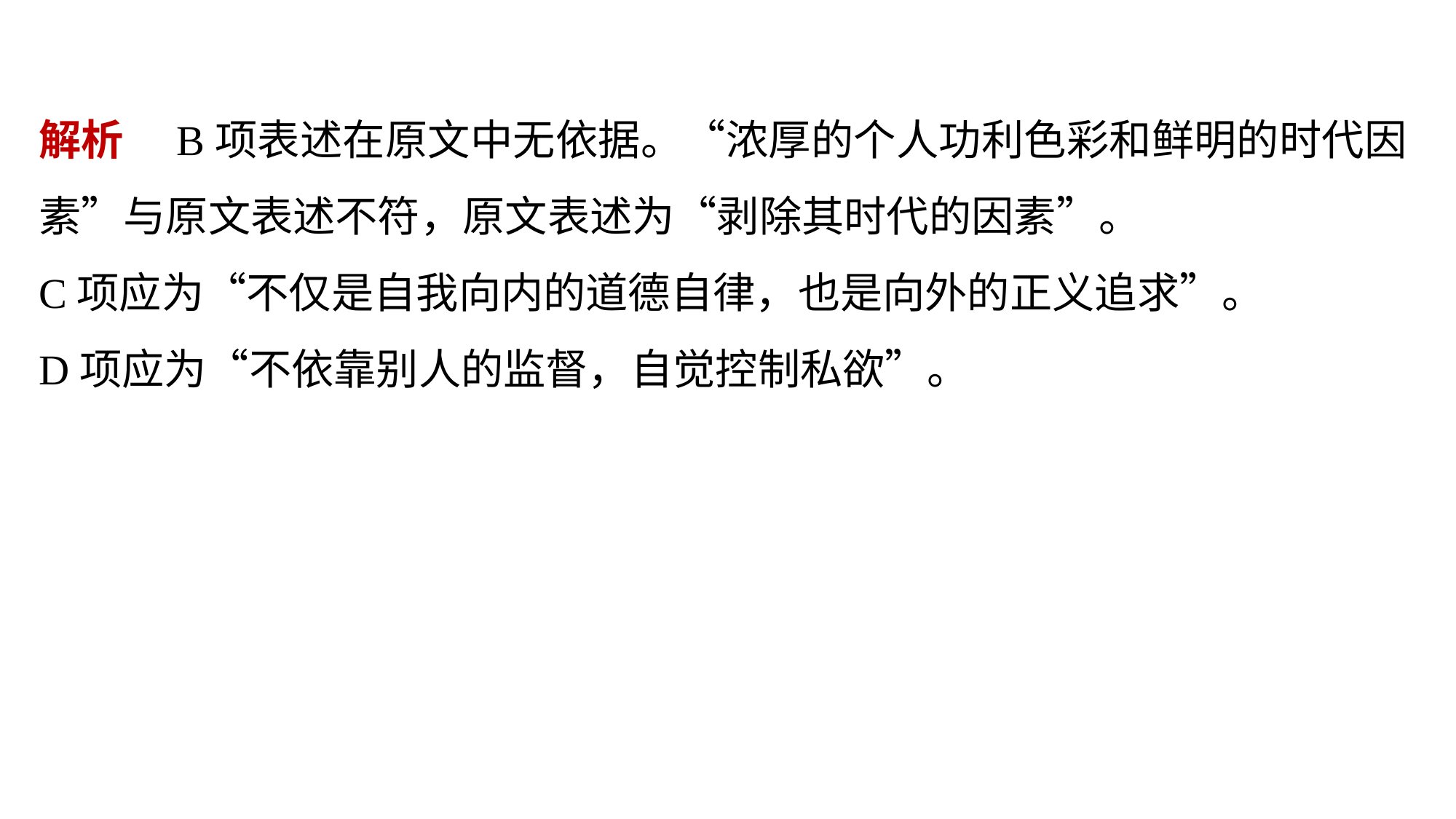

解析　B项表述在原文中无依据。“浓厚的个人功利色彩和鲜明的时代因素”与原文表述不符，原文表述为“剥除其时代的因素”。
C项应为“不仅是自我向内的道德自律，也是向外的正义追求”。
D项应为“不依靠别人的监督，自觉控制私欲”。